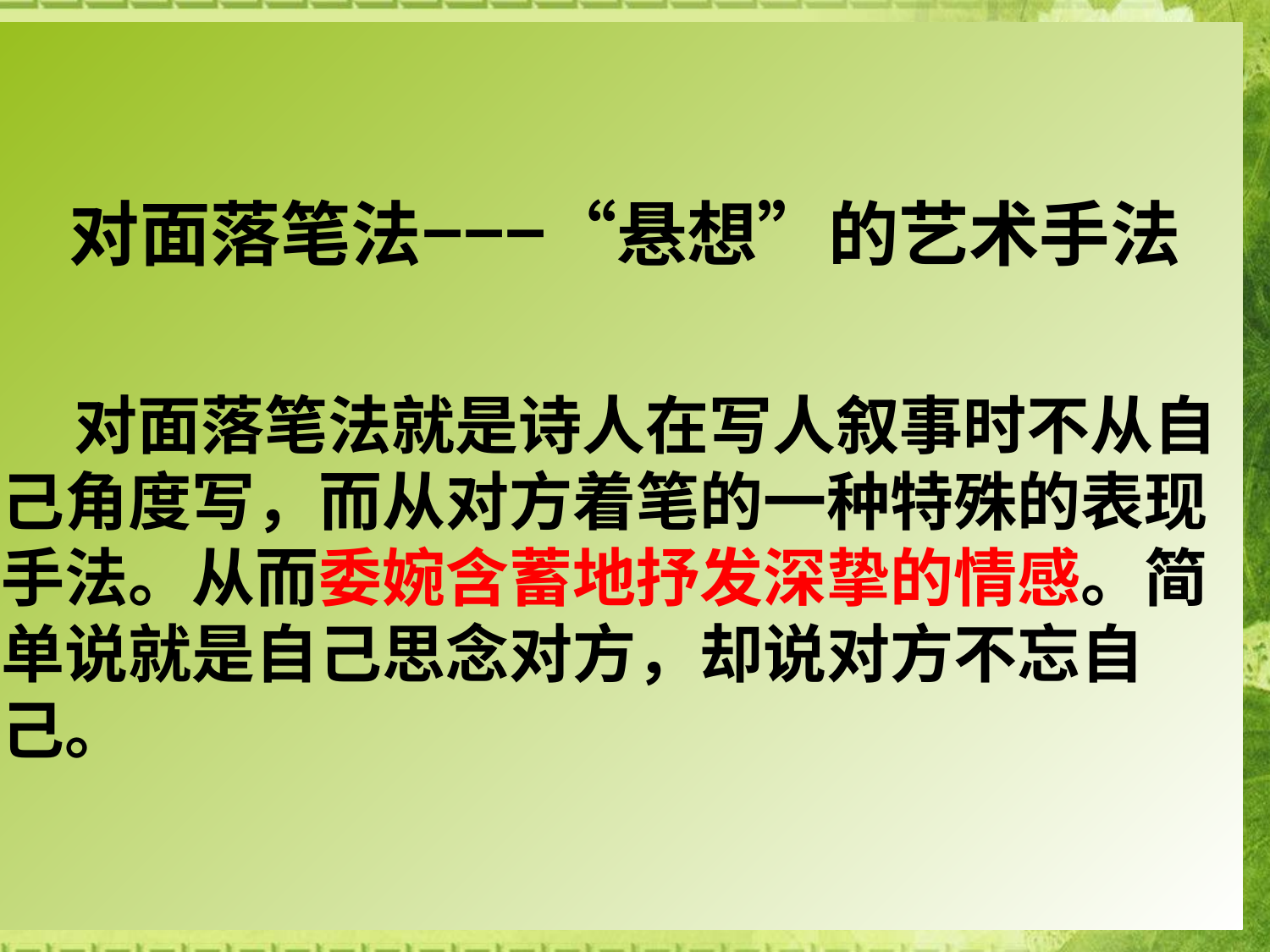

对面落笔法−−−“悬想”的艺术手法

    对面落笔法就是诗人在写人叙事时不从自己角度写，而从对方着笔的一种特殊的表现手法。从而委婉含蓄地抒发深挚的情感。简单说就是自己思念对方，却说对方不忘自己。